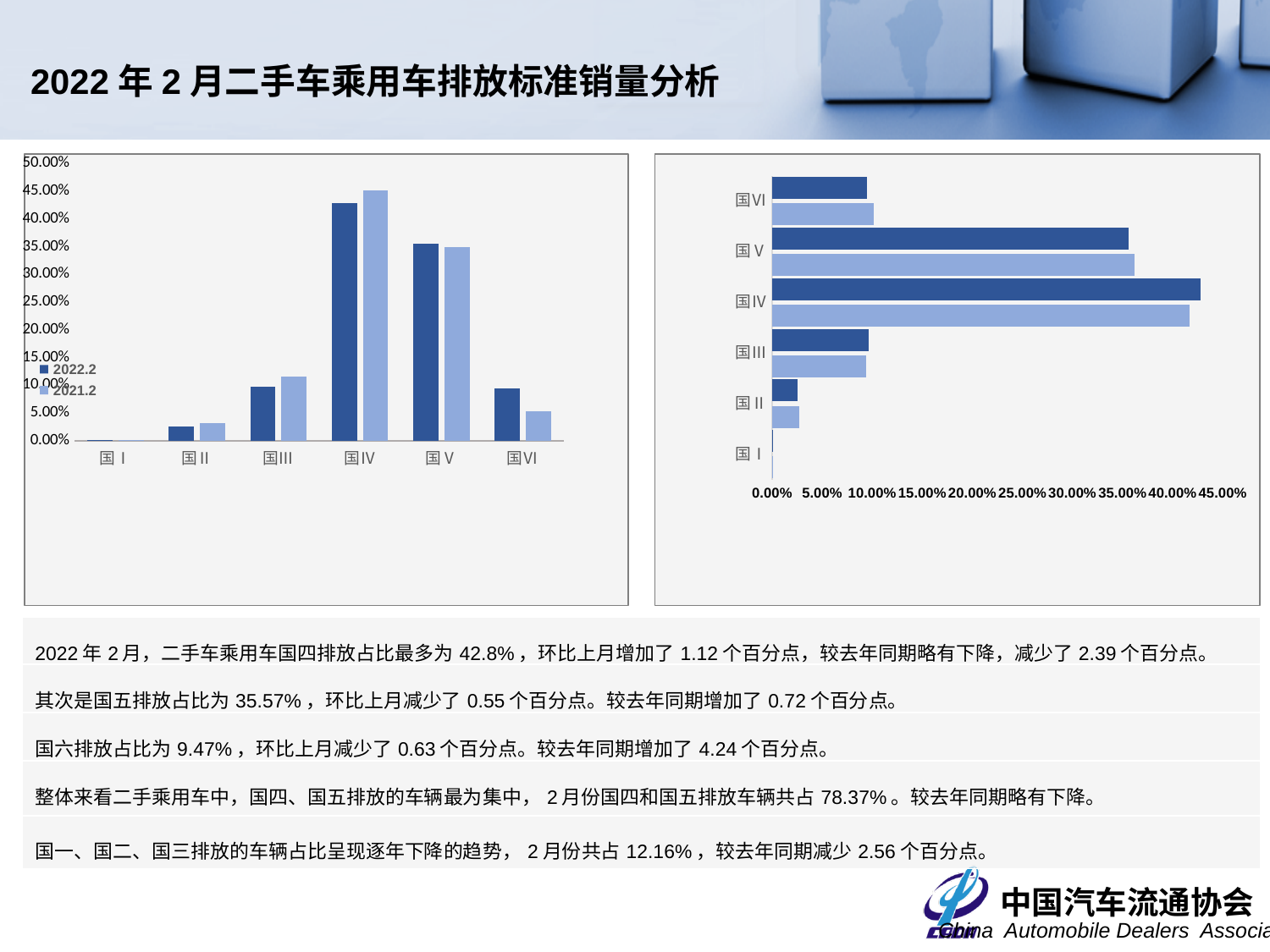

2022年2月二手车乘用车排放标准销量分析

### Chart

| Category | 2022.2 | 2021.2 |
|---|---|---|
| 国Ⅰ | 0.0001998914874782261 | 0.000242164697485311 |
| 国Ⅱ | 0.024865073245952198 | 0.03185740322971233 |
| 国Ⅲ | 0.09653687997943973 | 0.1151429408990683 |
| 国Ⅳ | 0.42800336959936036 | 0.451872952752393 |
| 国Ⅴ | 0.35571047145835116 | 0.348557845498923 |
| 国Ⅵ | 0.09468431422941831 | 0.05232669292241808 |

### Chart

| Category | 2022.1 | 2022.2 |
|---|---|---|
| 国Ⅰ | 0.00019083059014360002 | 0.0001998914874782261 |
| 国Ⅱ | 0.026682606633608073 | 0.024865073245952198 |
| 国Ⅲ | 0.09402335429663493 | 0.09653687997943973 |
| 国Ⅳ | 0.41681329752453433 | 0.42800336959936036 |
| 国Ⅴ | 0.36125633880287483 | 0.35571047145835116 |
| 国Ⅵ | 0.10103357215220424 | 0.09468431422941831 |
| 2022年2月，二手车乘用车国四排放占比最多为42.8%，环比上月增加了1.12个百分点，较去年同期略有下降，减少了2.39个百分点。 |
| --- |
| 其次是国五排放占比为35.57%，环比上月减少了0.55个百分点。较去年同期增加了0.72个百分点。 |
| 国六排放占比为9.47%，环比上月减少了0.63个百分点。较去年同期增加了4.24个百分点。 |
| 整体来看二手乘用车中，国四、国五排放的车辆最为集中，2月份国四和国五排放车辆共占78.37%。较去年同期略有下降。 |
| 国一、国二、国三排放的车辆占比呈现逐年下降的趋势，2月份共占12.16%，较去年同期减少2.56个百分点。 |